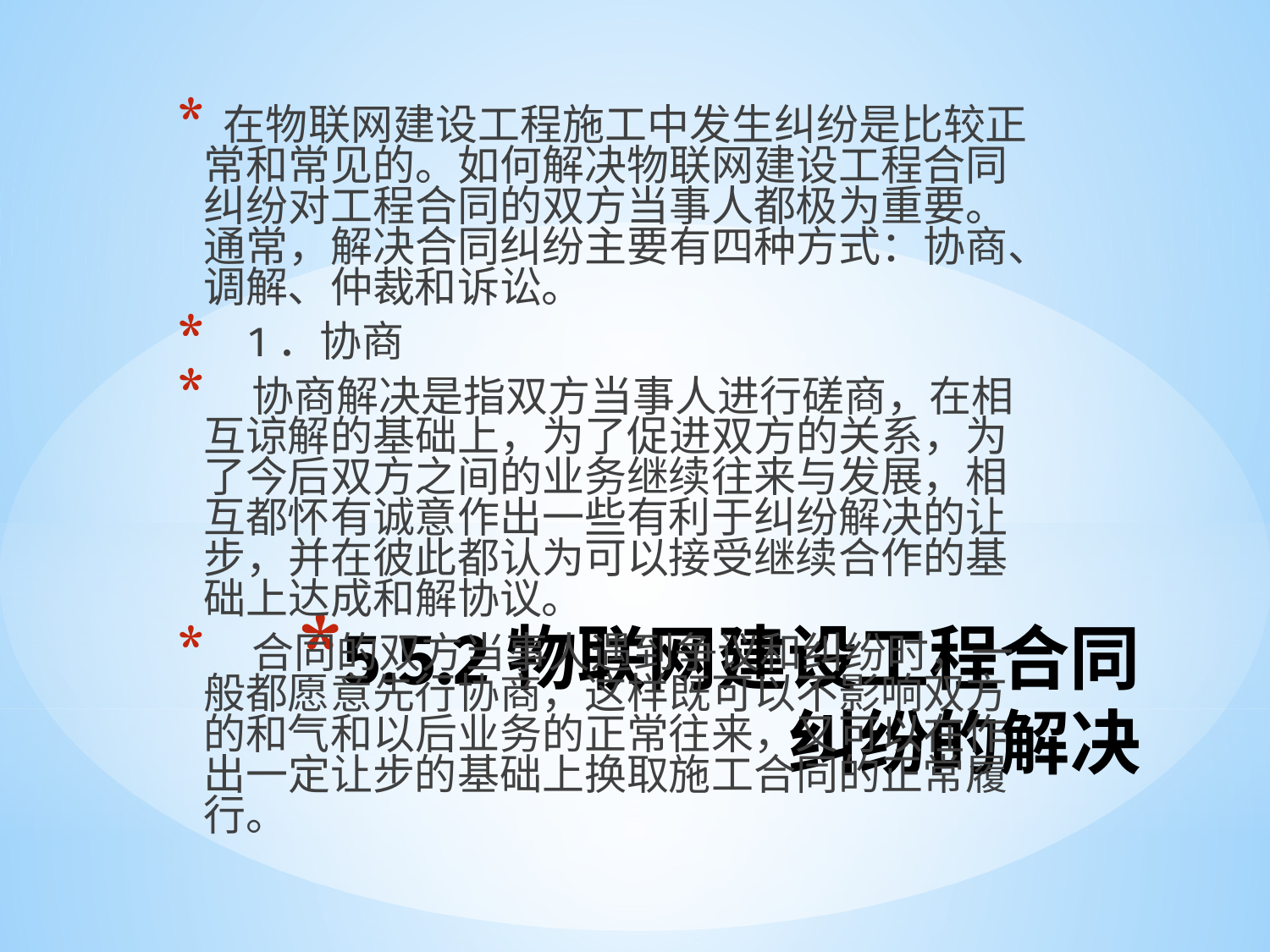

在物联网建设工程施工中发生纠纷是比较正常和常见的。如何解决物联网建设工程合同纠纷对工程合同的双方当事人都极为重要。通常，解决合同纠纷主要有四种方式：协商、调解、仲裁和诉讼。
    1．协商
    协商解决是指双方当事人进行磋商，在相互谅解的基础上，为了促进双方的关系，为了今后双方之间的业务继续往来与发展，相互都怀有诚意作出一些有利于纠纷解决的让步，并在彼此都认为可以接受继续合作的基础上达成和解协议。
    合同的双方当事人遇到争议和纠纷时，一般都愿意先行协商，这样既可以不影响双方的和气和以后业务的正常往来，又可以在作出一定让步的基础上换取施工合同的正常履行。
# 5.5.2物联网建设工程合同纠纷的解决